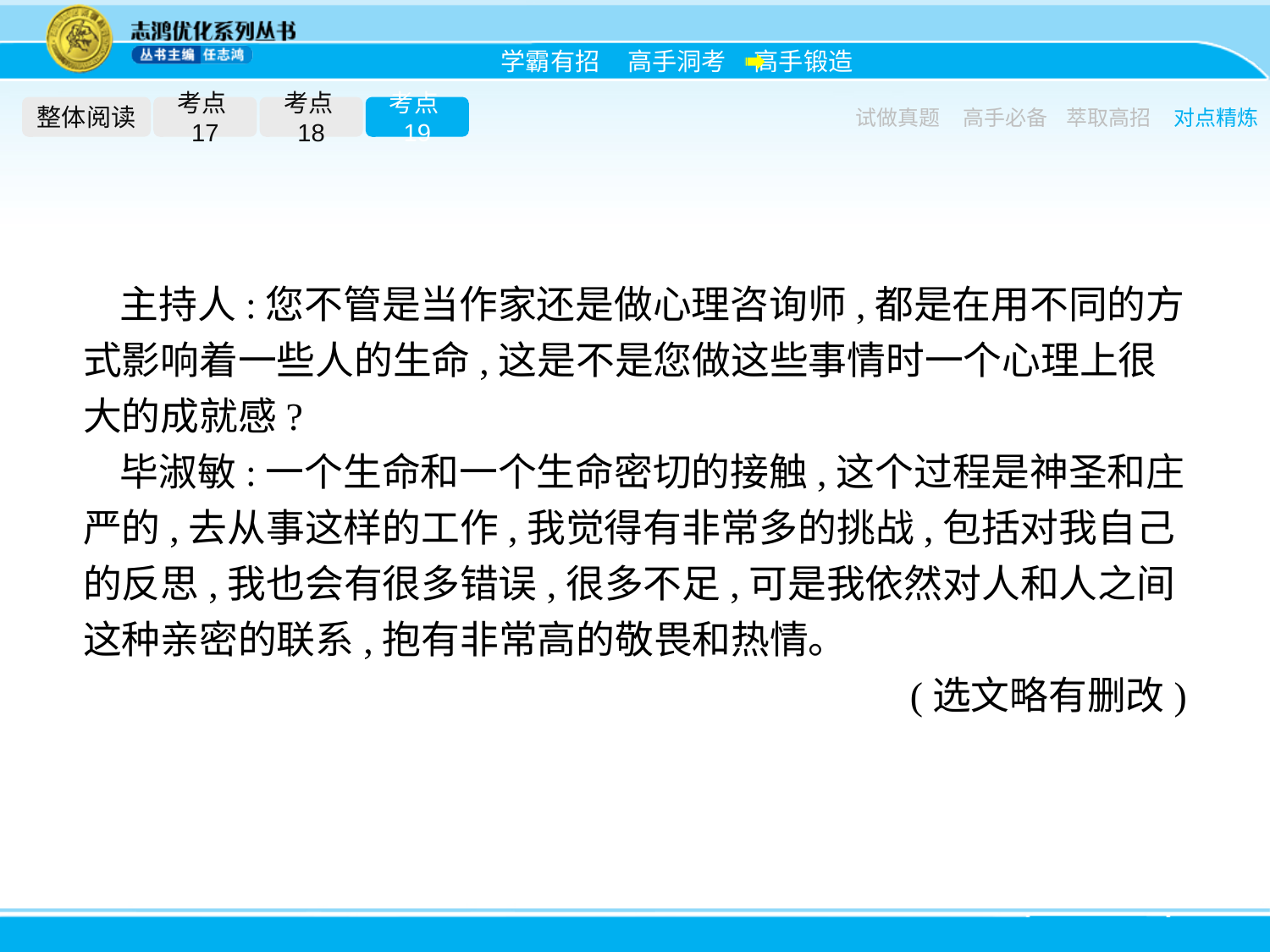

整体阅读
考点17
考点18
考点19
试做真题
高手必备
萃取高招
对点精炼
主持人:您不管是当作家还是做心理咨询师,都是在用不同的方式影响着一些人的生命,这是不是您做这些事情时一个心理上很大的成就感?
毕淑敏:一个生命和一个生命密切的接触,这个过程是神圣和庄严的,去从事这样的工作,我觉得有非常多的挑战,包括对我自己的反思,我也会有很多错误,很多不足,可是我依然对人和人之间这种亲密的联系,抱有非常高的敬畏和热情。
(选文略有删改)